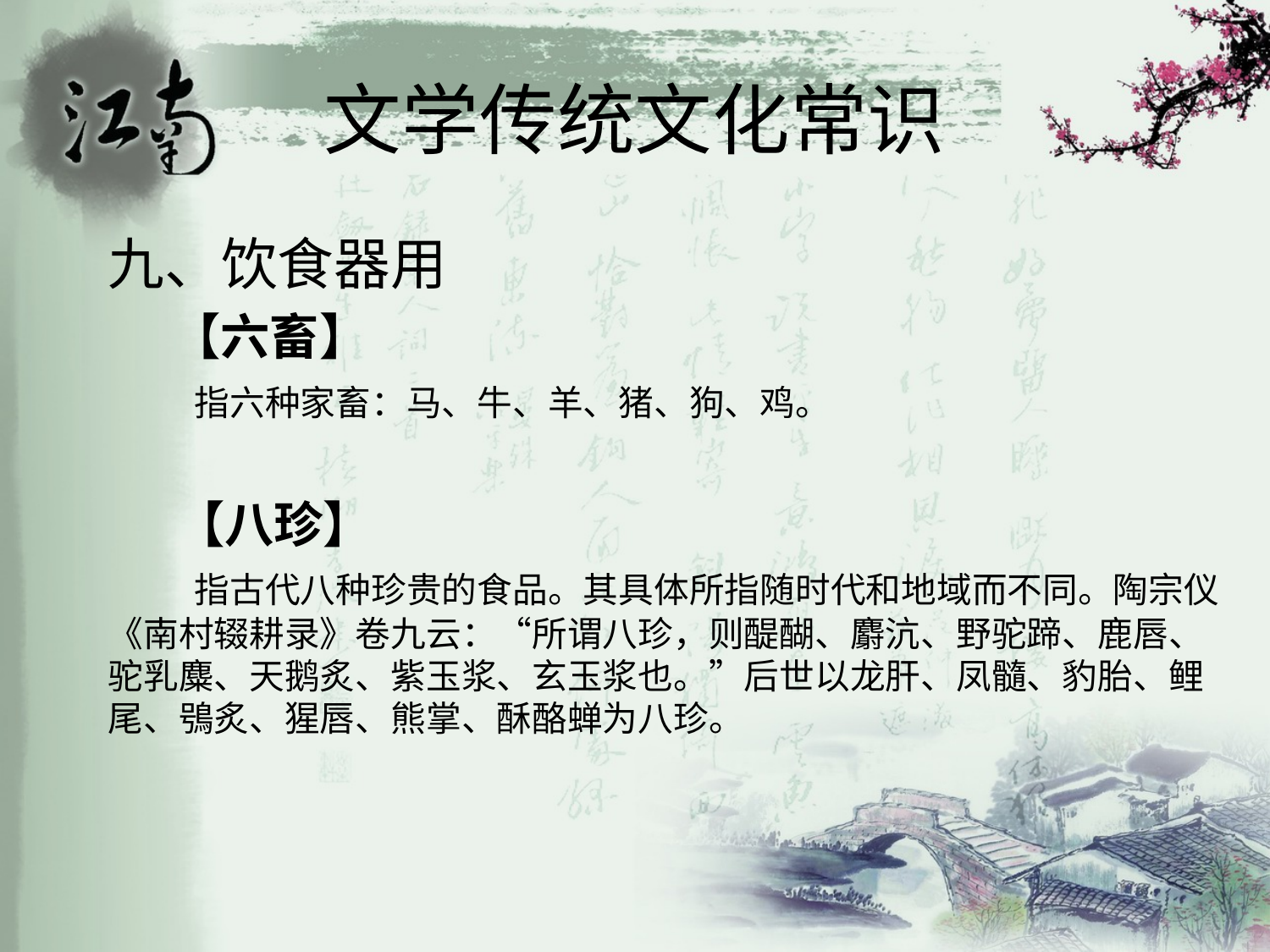

# 文学传统文化常识
九、饮食器用
       【六畜】
        指六种家畜：马、牛、羊、猪、狗、鸡。

      【八珍】
        指古代八种珍贵的食品。其具体所指随时代和地域而不同。陶宗仪《南村辍耕录》卷九云：“所谓八珍，则醍醐、麝沆、野驼蹄、鹿唇、驼乳麋、天鹅炙、紫玉浆、玄玉浆也。”后世以龙肝、凤髓、豹胎、鲤尾、鴞炙、猩唇、熊掌、酥酪蝉为八珍。